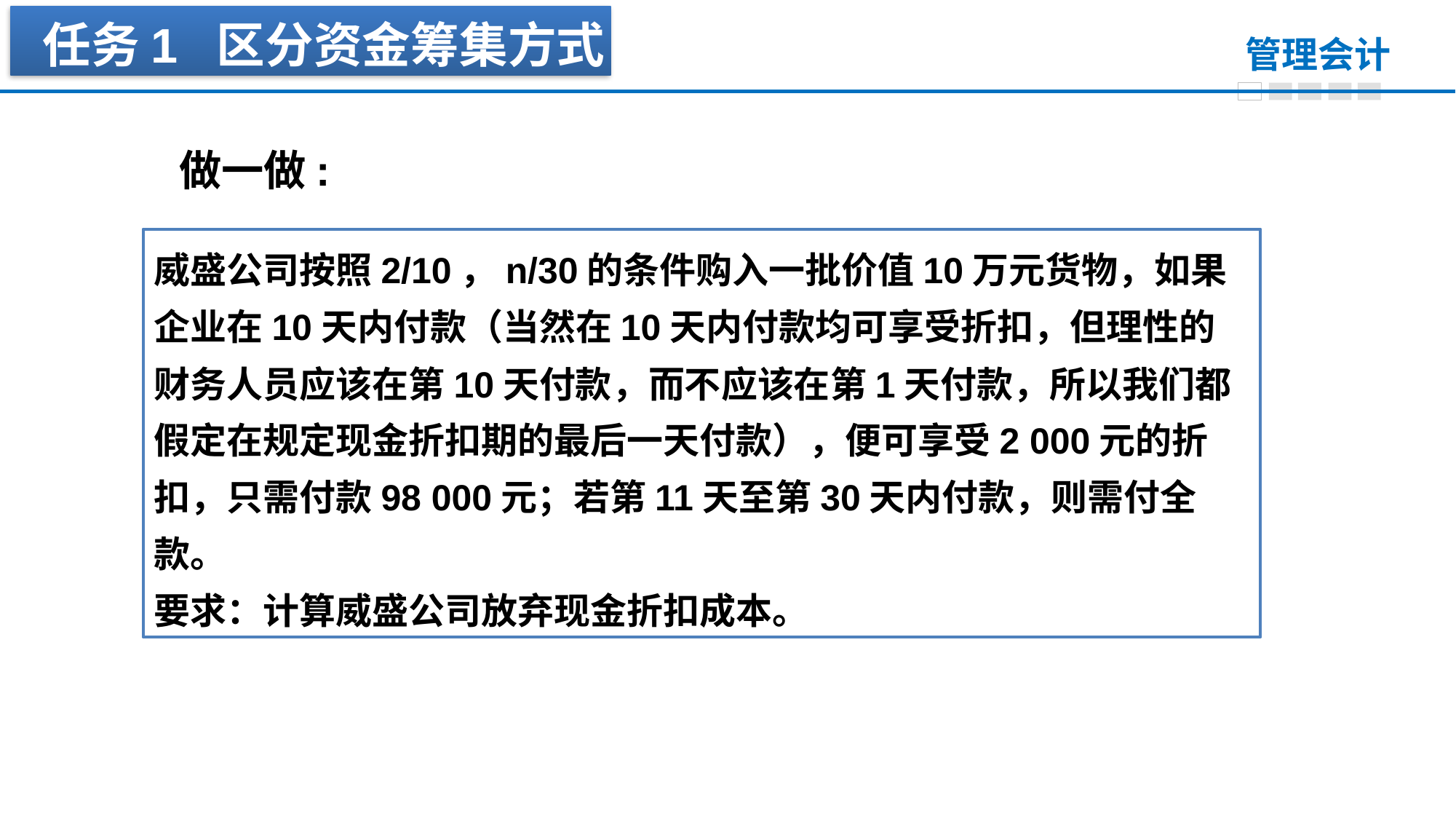

任务1  区分资金筹集方式
做一做:
威盛公司按照2/10，n/30的条件购入一批价值10万元货物，如果企业在10天内付款（当然在10天内付款均可享受折扣，但理性的财务人员应该在第10天付款，而不应该在第1天付款，所以我们都假定在规定现金折扣期的最后一天付款），便可享受2 000元的折扣，只需付款98 000元；若第11天至第30天内付款，则需付全款。
要求：计算威盛公司放弃现金折扣成本。